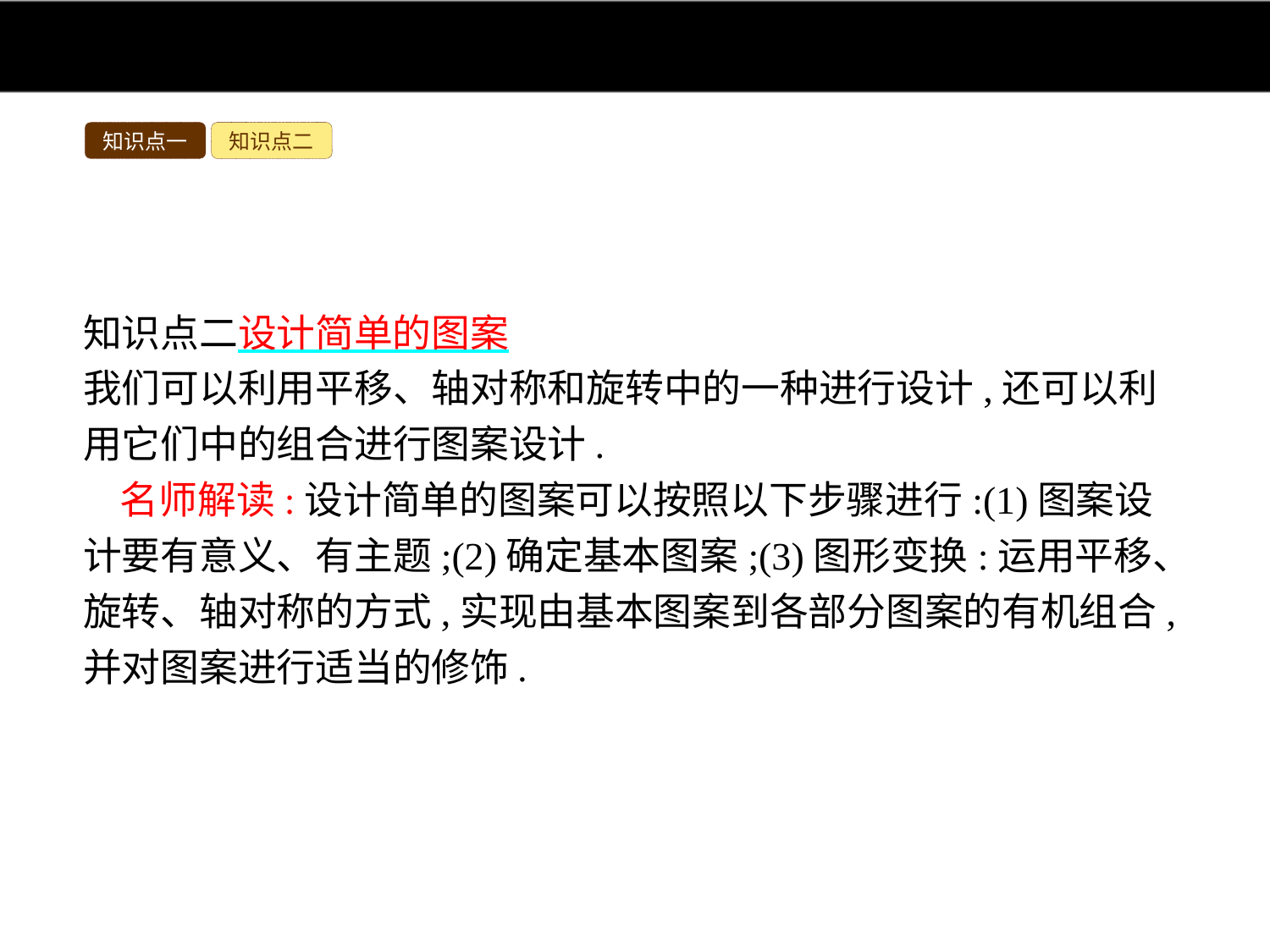

知识点一
知识点二
知识点二设计简单的图案
我们可以利用平移、轴对称和旋转中的一种进行设计,还可以利用它们中的组合进行图案设计.
名师解读:设计简单的图案可以按照以下步骤进行:(1)图案设计要有意义、有主题;(2)确定基本图案;(3)图形变换:运用平移、旋转、轴对称的方式,实现由基本图案到各部分图案的有机组合,并对图案进行适当的修饰.